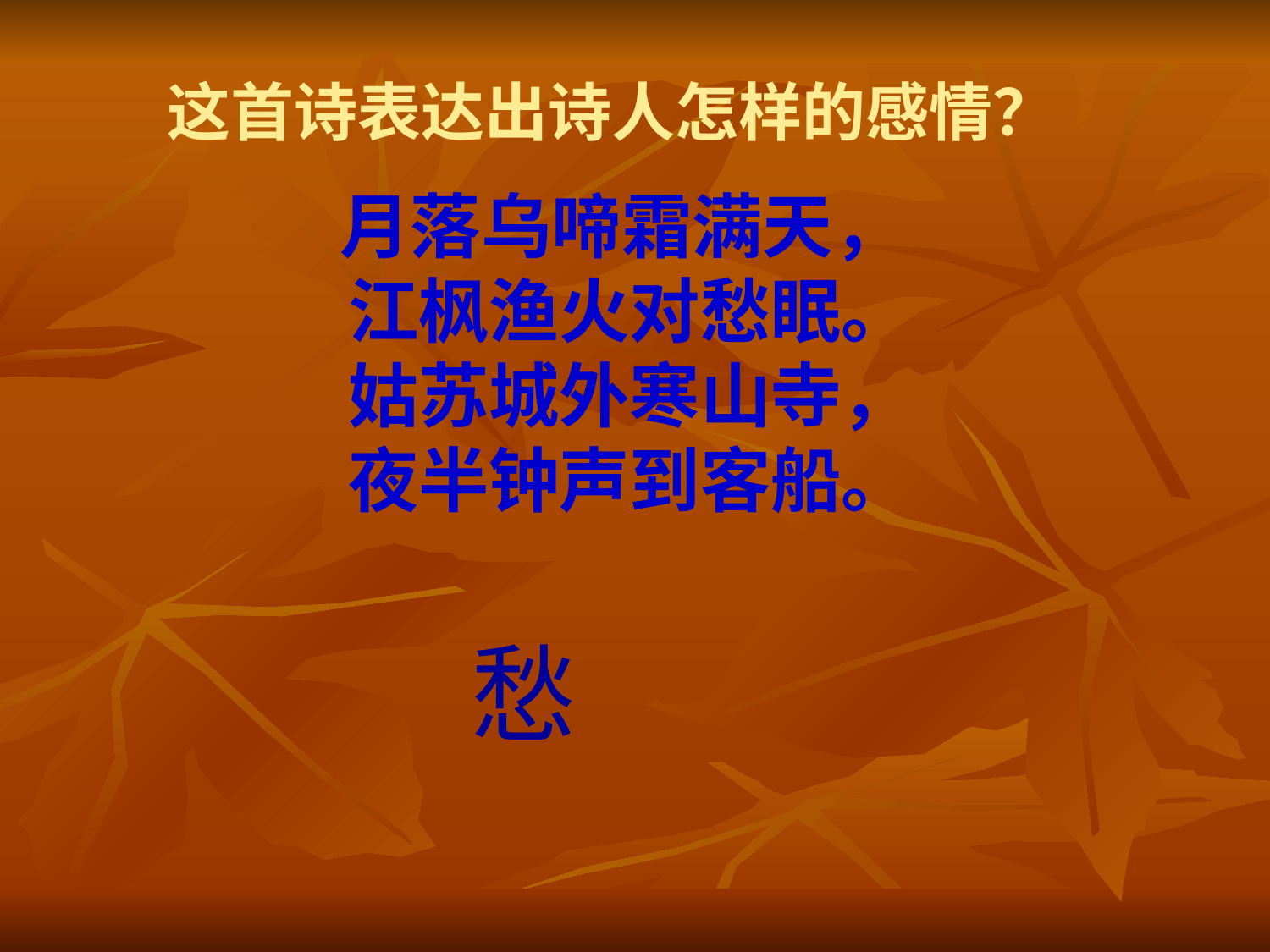

这首诗表达出诗人怎样的感情？
# 月落乌啼霜满天，  江枫渔火对愁眠。 姑苏城外寒山寺， 夜半钟声到客船。
                 愁